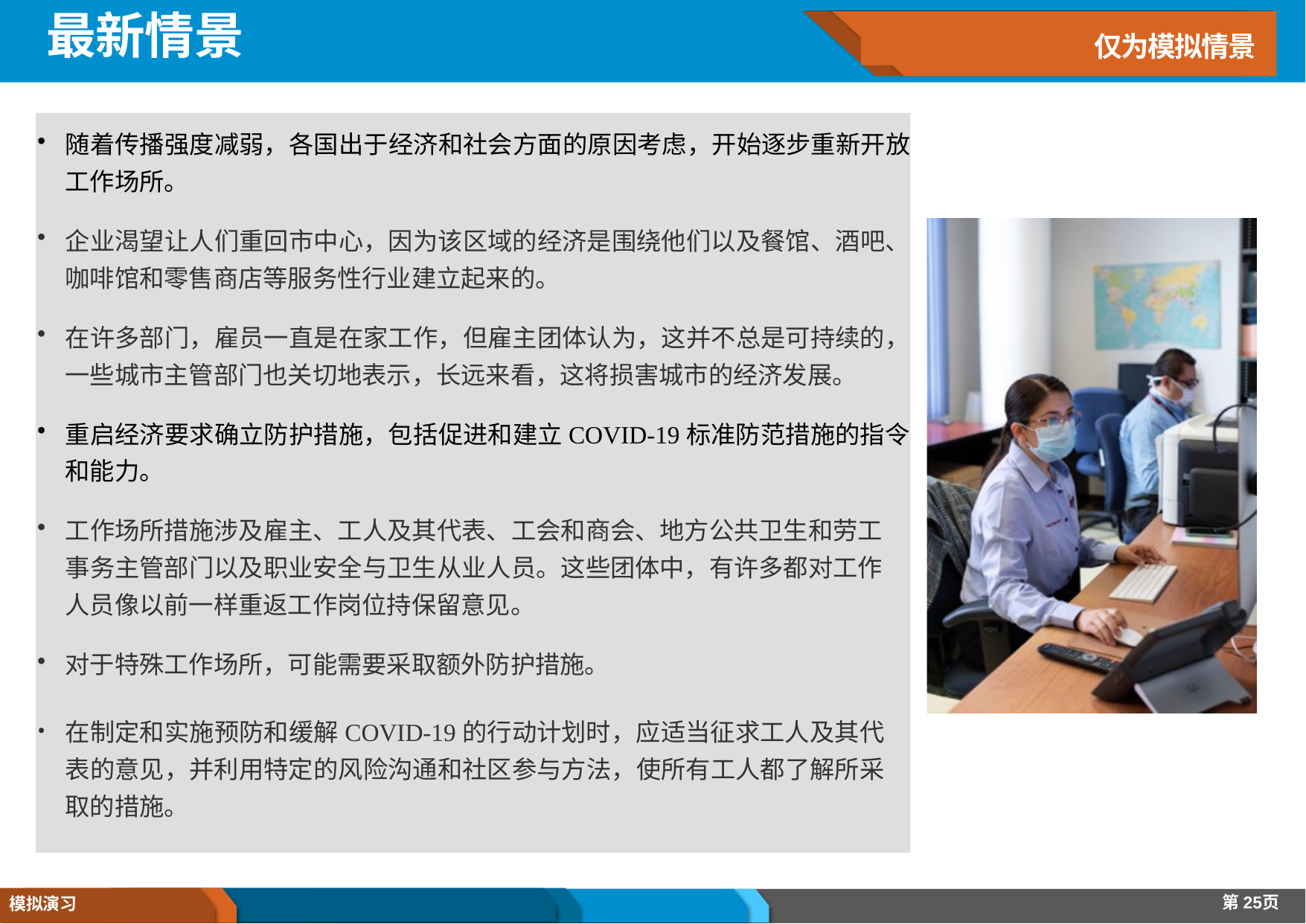

# 最新情景

仅为模拟情景

随着传播强度减弱，各国出于经济和社会方面的原因考虑，开始逐步重新开放工作场所。
企业渴望让人们重回市中心，因为该区域的经济是围绕他们以及餐馆、酒吧、咖啡馆和零售商店等服务性行业建立起来的。
在许多部门，雇员一直是在家工作，但雇主团体认为，这并不总是可持续的，一些城市主管部门也关切地表示，长远来看，这将损害城市的经济发展。
重启经济要求确立防护措施，包括促进和建立COVID-19标准防范措施的指令和能力。
工作场所措施涉及雇主、工人及其代表、工会和商会、地方公共卫生和劳工事务主管部门以及职业安全与卫生从业人员。这些团体中，有许多都对工作人员像以前一样重返工作岗位持保留意见。
对于特殊工作场所，可能需要采取额外防护措施。

在制定和实施预防和缓解COVID-19的行动计划时，应适当征求工人及其代表的意见，并利用特定的风险沟通和社区参与方法，使所有工人都了解所采取的措施。

第25页
模拟演习